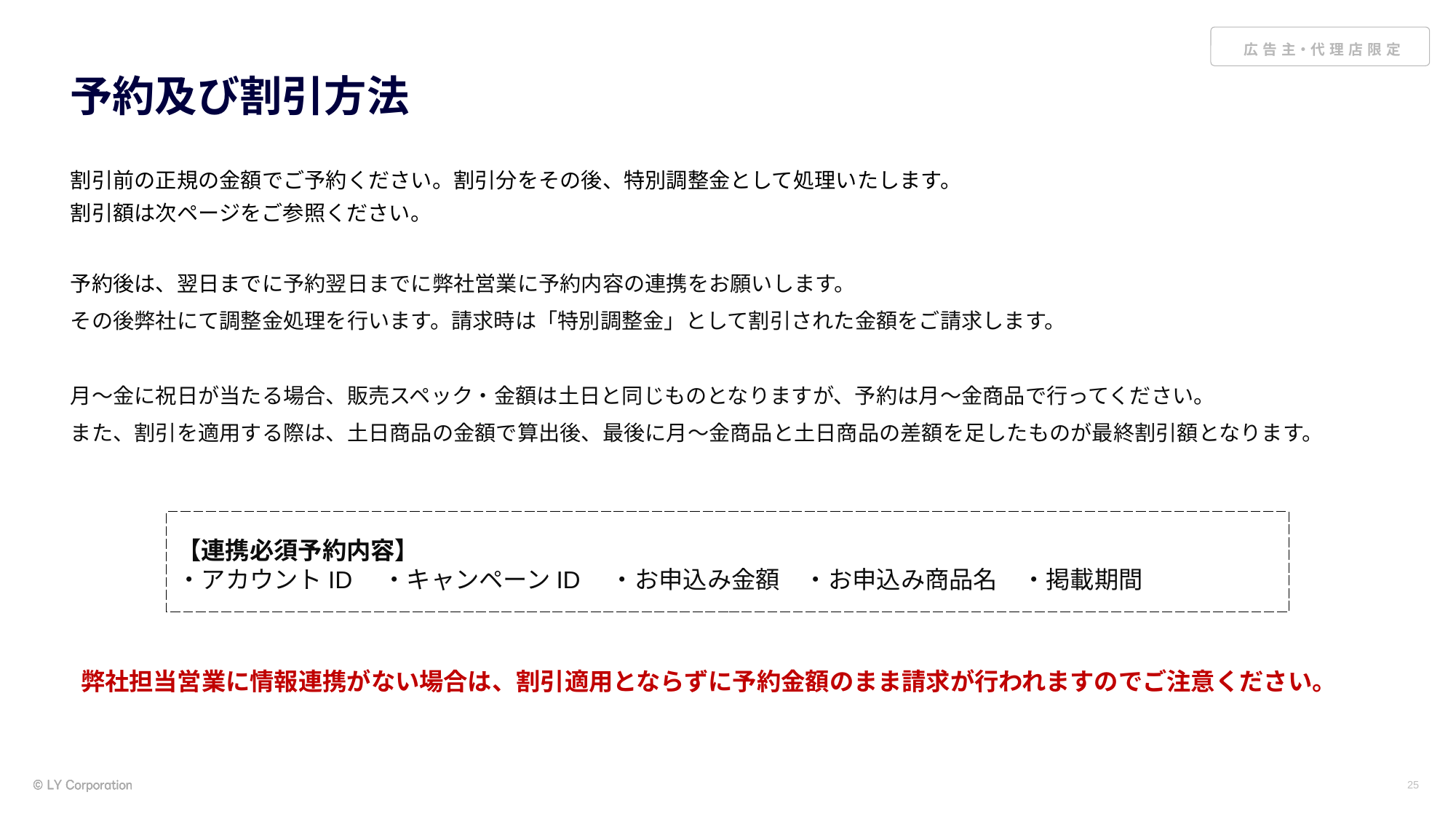

# 予約及び割引方法
割引前の正規の金額でご予約ください。割引分をその後、特別調整金として処理いたします。
割引額は次ページをご参照ください。

予約後は、翌日までに予約翌日までに弊社営業に予約内容の連携をお願いします。
その後弊社にて調整金処理を行います。請求時は「特別調整金」として割引された金額をご請求します。

月～金に祝日が当たる場合、販売スペック・金額は土日と同じものとなりますが、予約は月～金商品で行ってください。
また、割引を適用する際は、土日商品の金額で算出後、最後に月～金商品と土日商品の差額を足したものが最終割引額となります。

【連携必須予約内容】
・アカウントID　・キャンペーンID　・お申込み金額　・お申込み商品名　・掲載期間

弊社担当営業に情報連携がない場合は、割引適用とならずに予約金額のまま請求が行われますのでご注意ください。